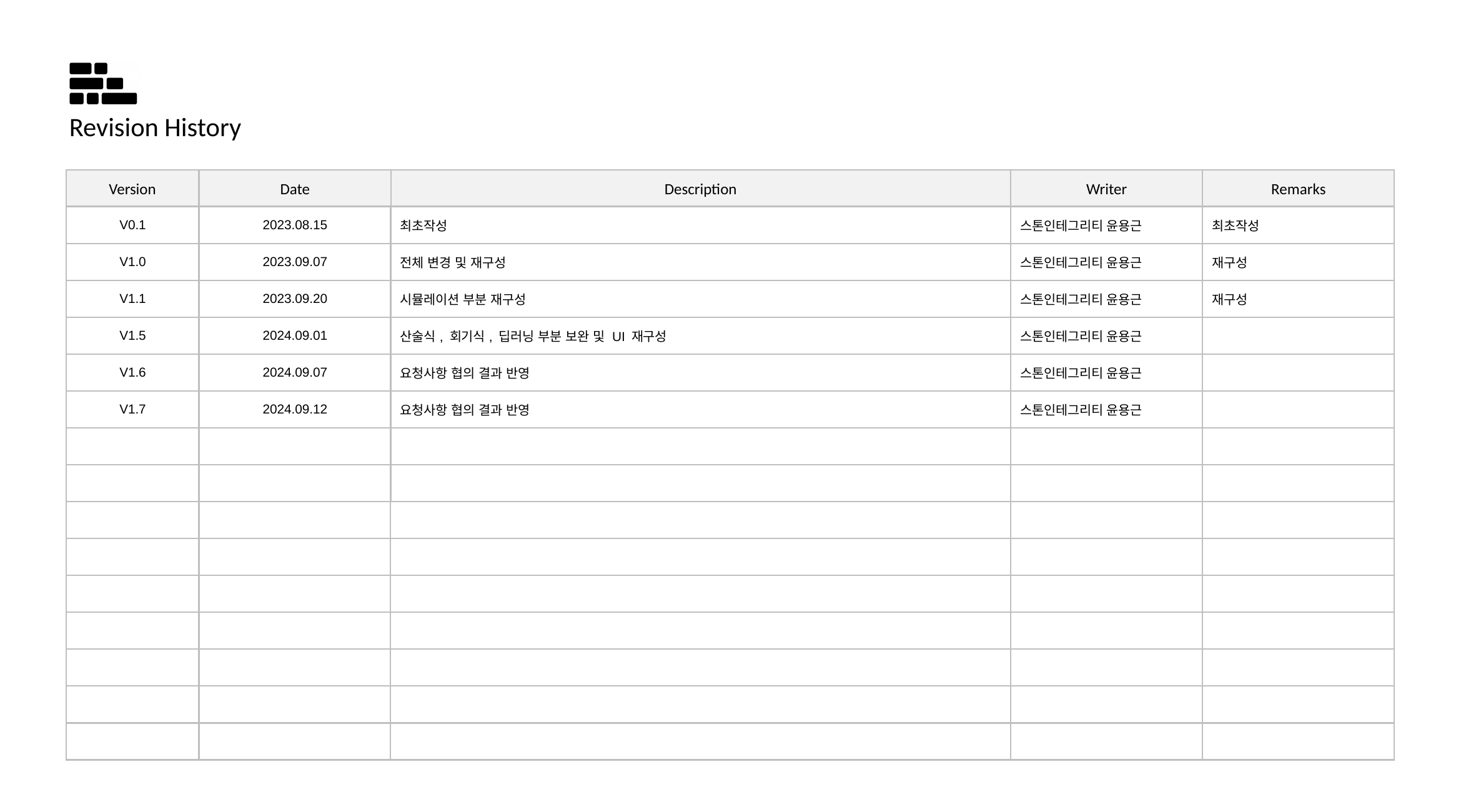

| V0.1 | 2023.08.15 | 최초작성 | 스톤인테그리티 윤용근 | 최초작성 |
| --- | --- | --- | --- | --- |
| V1.0 | 2023.09.07 | 전체 변경 및 재구성 | 스톤인테그리티 윤용근 | 재구성 |
| V1.1 | 2023.09.20 | 시뮬레이션 부분 재구성 | 스톤인테그리티 윤용근 | 재구성 |
| V1.5 | 2024.09.01 | 산술식, 회기식, 딥러닝 부분 보완 및 UI 재구성 | 스톤인테그리티 윤용근 |  |
| V1.6 | 2024.09.07 | 요청사항 협의 결과 반영 | 스톤인테그리티 윤용근 |  |
| V1.7 | 2024.09.12 | 요청사항 협의 결과 반영 | 스톤인테그리티 윤용근 |  |
|  |  |  |  |  |
|  |  |  |  |  |
|  |  |  |  |  |
|  |  |  |  |  |
|  |  |  |  |  |
|  |  |  |  |  |
|  |  |  |  |  |
|  |  |  |  |  |
|  |  |  |  |  |